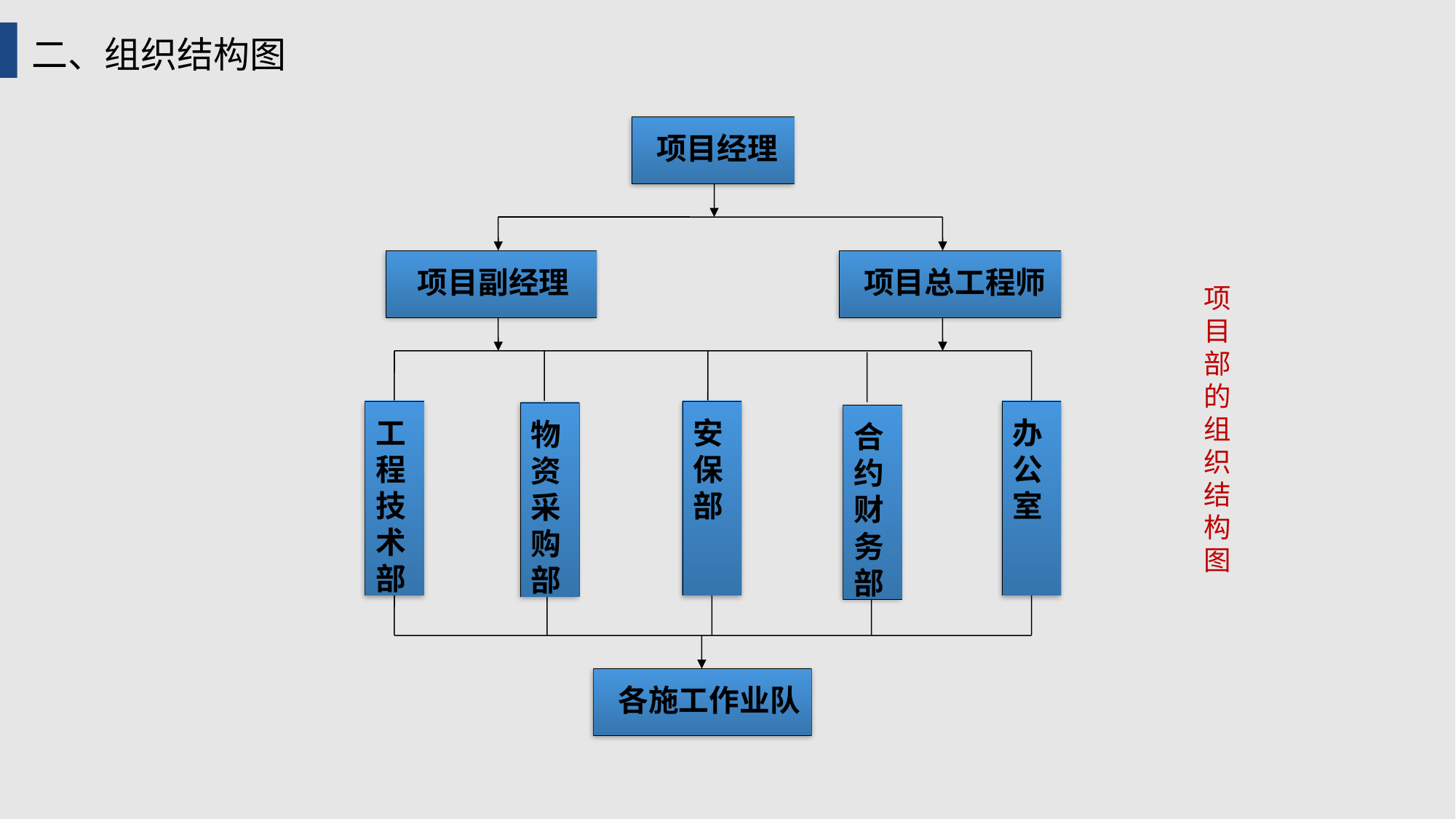

二、组织结构图
 项目经理

  项目副经理
 项目总工程师

工程技术部
安
保
部
办
公
室
物资采购部
合约财务部

 各施工作业队
项目部的组织结构图